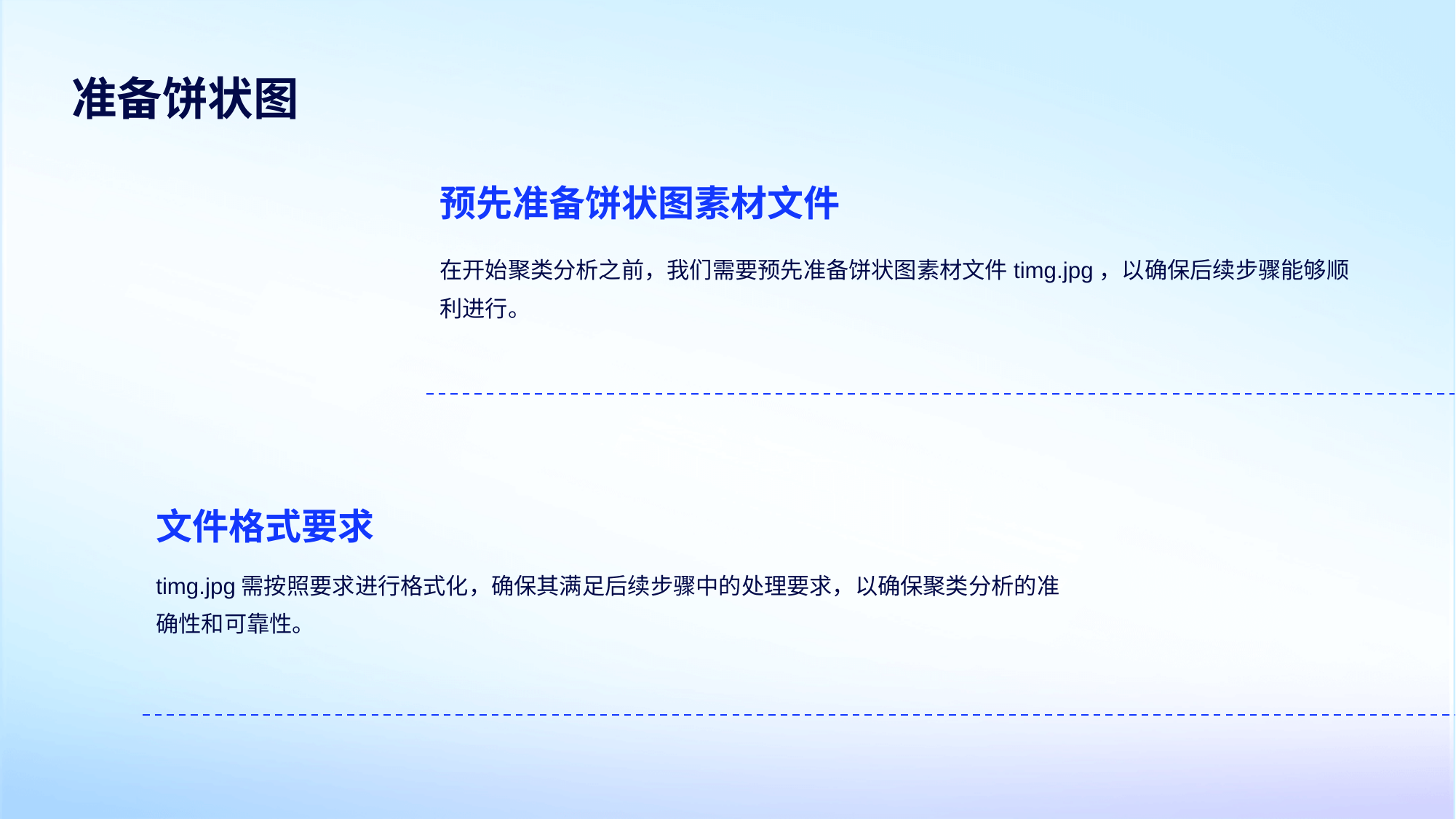

准备饼状图
预先准备饼状图素材文件
在开始聚类分析之前，我们需要预先准备饼状图素材文件timg.jpg，以确保后续步骤能够顺利进行。
文件格式要求
timg.jpg需按照要求进行格式化，确保其满足后续步骤中的处理要求，以确保聚类分析的准确性和可靠性。